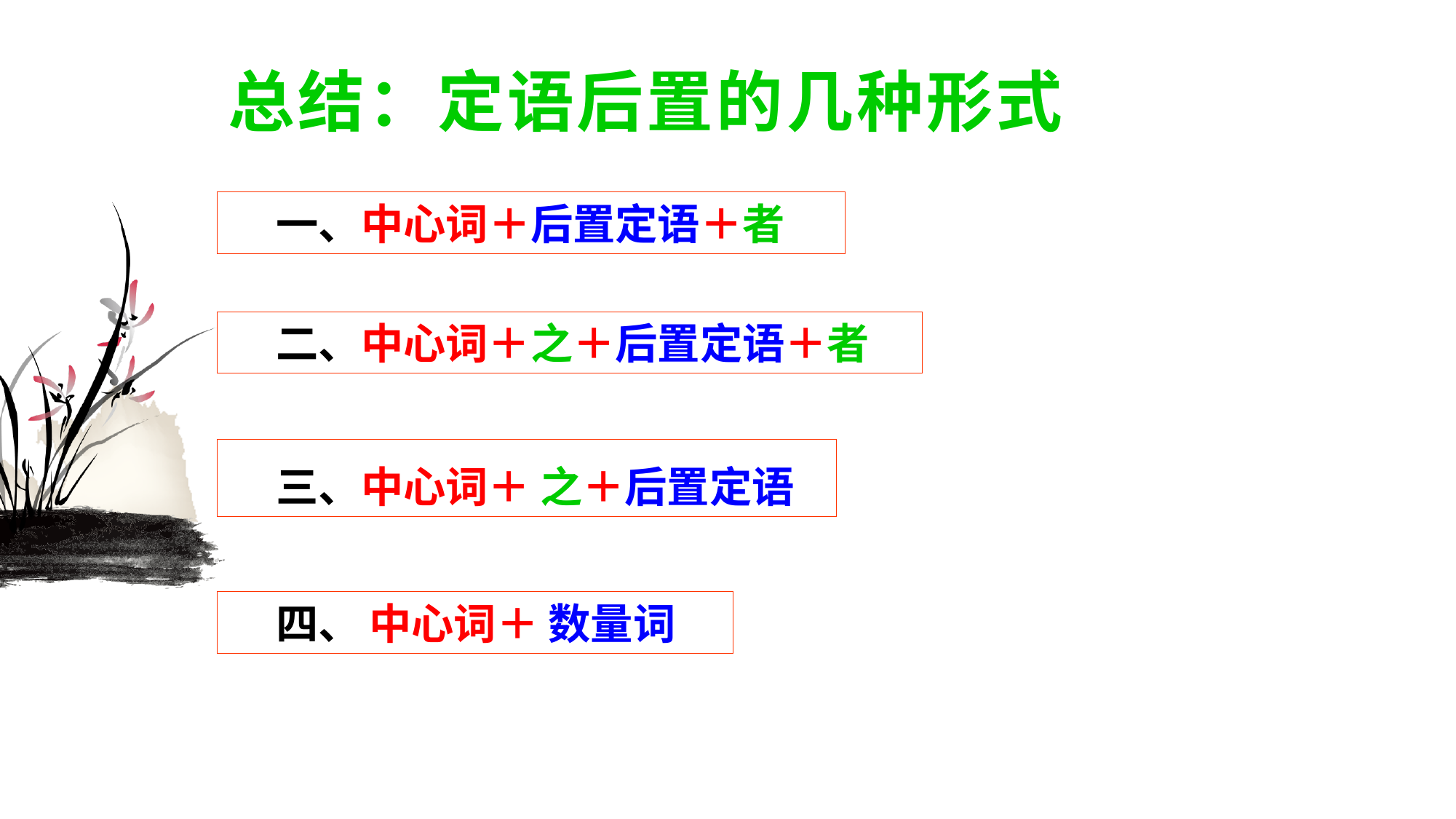

# 总结：定语后置的几种形式
    一、中心词＋后置定语＋者
    二、中心词＋之＋后置定语＋者
    三、中心词＋ 之＋后置定语
    四、 中心词＋ 数量词